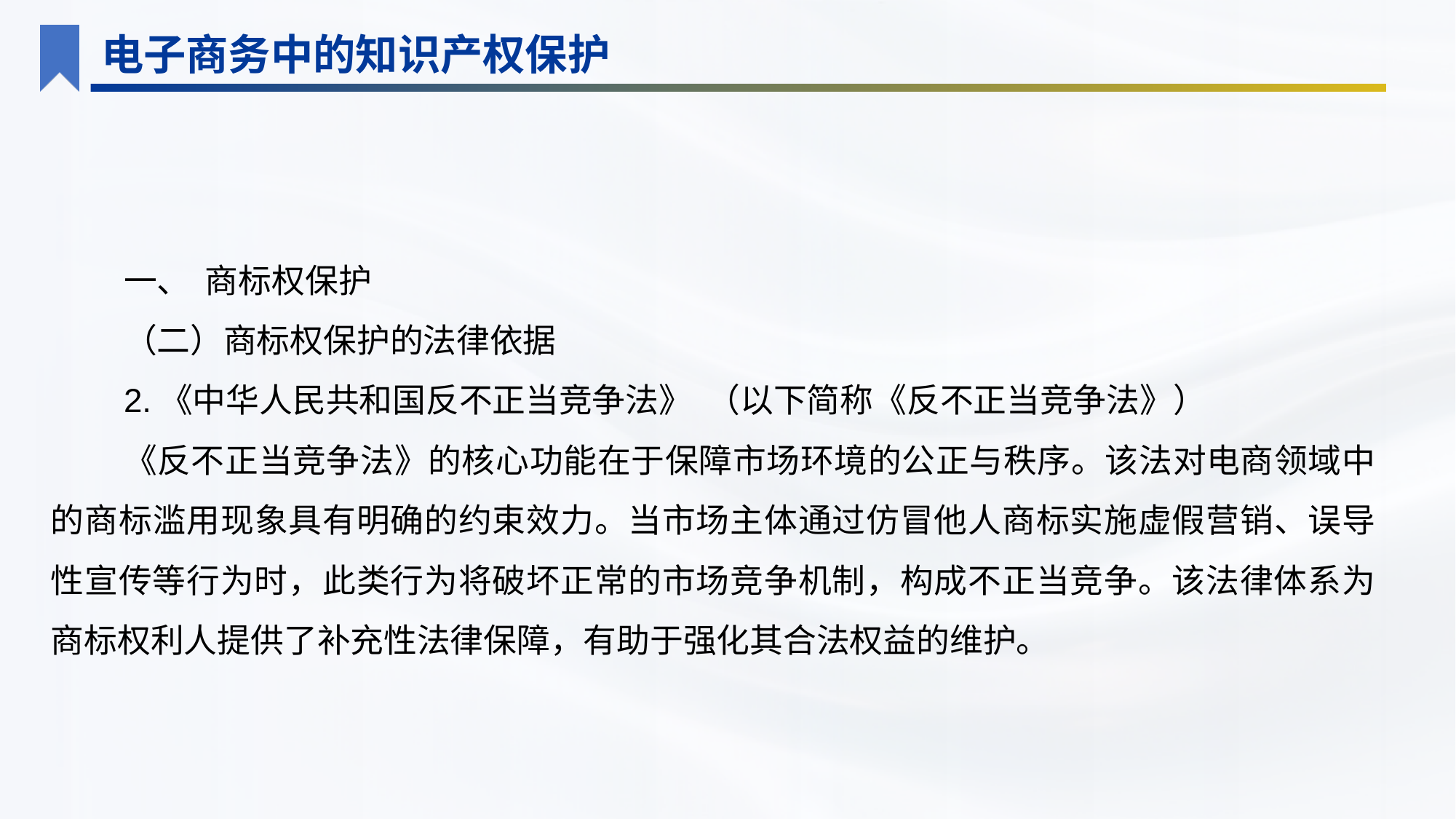

电子商务中的知识产权保护
一、  商标权保护
（二）商标权保护的法律依据
2.《中华人民共和国反不正当竞争法》  （以下简称《反不正当竞争法》）
《反不正当竞争法》的核心功能在于保障市场环境的公正与秩序。该法对电商领域中的商标滥用现象具有明确的约束效力。当市场主体通过仿冒他人商标实施虚假营销、误导性宣传等行为时，此类行为将破坏正常的市场竞争机制，构成不正当竞争。该法律体系为商标权利人提供了补充性法律保障，有助于强化其合法权益的维护。